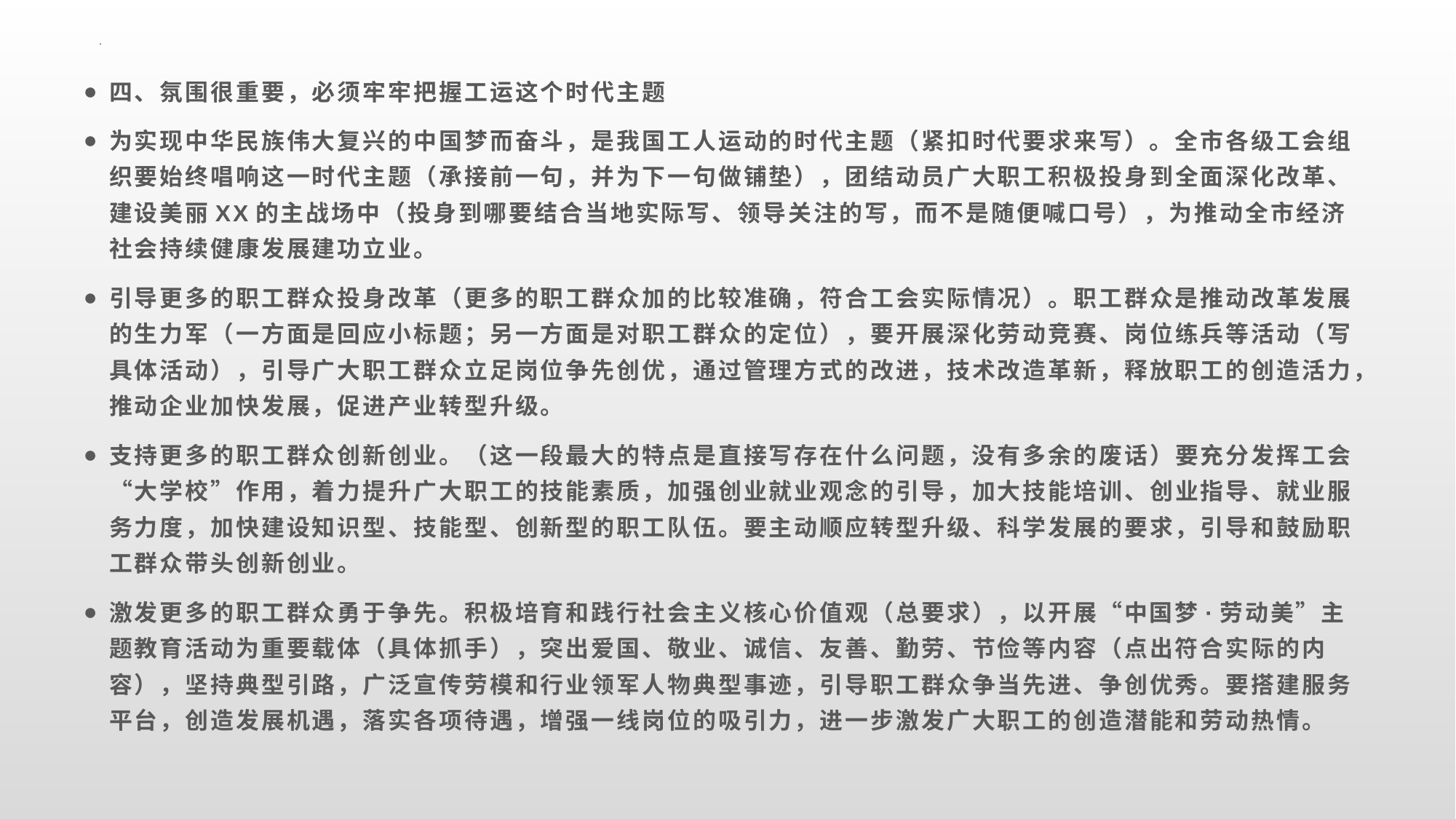

四、氛围很重要，必须牢牢把握工运这个时代主题
为实现中华民族伟大复兴的中国梦而奋斗，是我国工人运动的时代主题（紧扣时代要求来写）。全市各级工会组织要始终唱响这一时代主题（承接前一句，并为下一句做铺垫），团结动员广大职工积极投身到全面深化改革、建设美丽XX的主战场中（投身到哪要结合当地实际写、领导关注的写，而不是随便喊口号），为推动全市经济社会持续健康发展建功立业。
引导更多的职工群众投身改革（更多的职工群众加的比较准确，符合工会实际情况）。职工群众是推动改革发展的生力军（一方面是回应小标题；另一方面是对职工群众的定位），要开展深化劳动竞赛、岗位练兵等活动（写具体活动），引导广大职工群众立足岗位争先创优，通过管理方式的改进，技术改造革新，释放职工的创造活力，推动企业加快发展，促进产业转型升级。
支持更多的职工群众创新创业。（这一段最大的特点是直接写存在什么问题，没有多余的废话）要充分发挥工会“大学校”作用，着力提升广大职工的技能素质，加强创业就业观念的引导，加大技能培训、创业指导、就业服务力度，加快建设知识型、技能型、创新型的职工队伍。要主动顺应转型升级、科学发展的要求，引导和鼓励职工群众带头创新创业。
激发更多的职工群众勇于争先。积极培育和践行社会主义核心价值观（总要求），以开展“中国梦·劳动美”主题教育活动为重要载体（具体抓手），突出爱国、敬业、诚信、友善、勤劳、节俭等内容（点出符合实际的内容），坚持典型引路，广泛宣传劳模和行业领军人物典型事迹，引导职工群众争当先进、争创优秀。要搭建服务平台，创造发展机遇，落实各项待遇，增强一线岗位的吸引力，进一步激发广大职工的创造潜能和劳动热情。